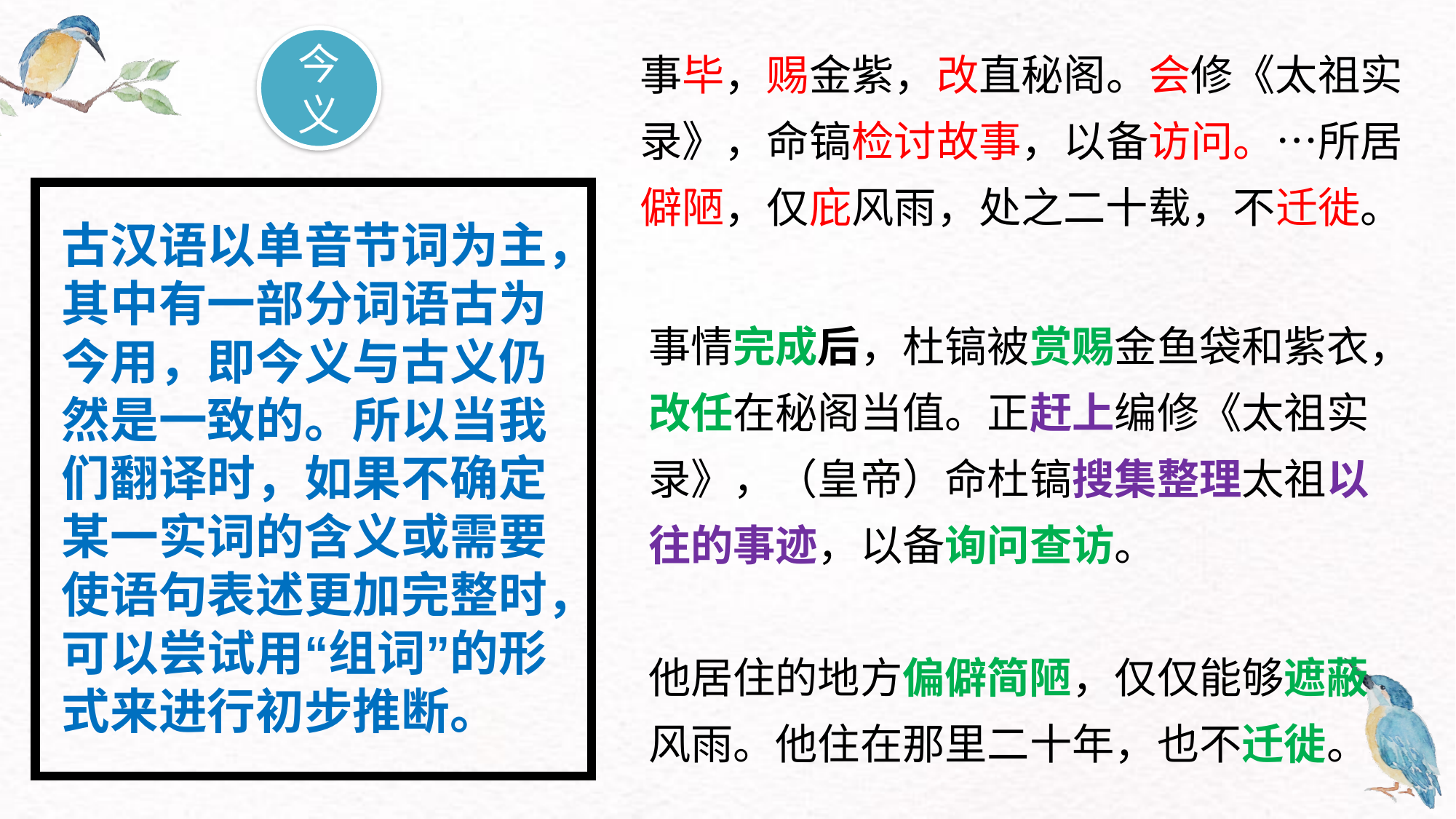

今义
事毕，赐金紫，改直秘阁。会修《太祖实录》，命镐检讨故事，以备访问。…所居僻陋，仅庇风雨，处之二十载，不迁徙。

古汉语以单音节词为主，其中有一部分词语古为今用，即今义与古义仍然是一致的。所以当我们翻译时，如果不确定某一实词的含义或需要使语句表述更加完整时，可以尝试用“组词”的形式来进行初步推断。
事情完成后，杜镐被赏赐金鱼袋和紫衣，改任在秘阁当值。正赶上编修《太祖实录》，（皇帝）命杜镐搜集整理太祖以往的事迹，以备询问查访。

他居住的地方偏僻简陋，仅仅能够遮蔽风雨。他住在那里二十年，也不迁徙。